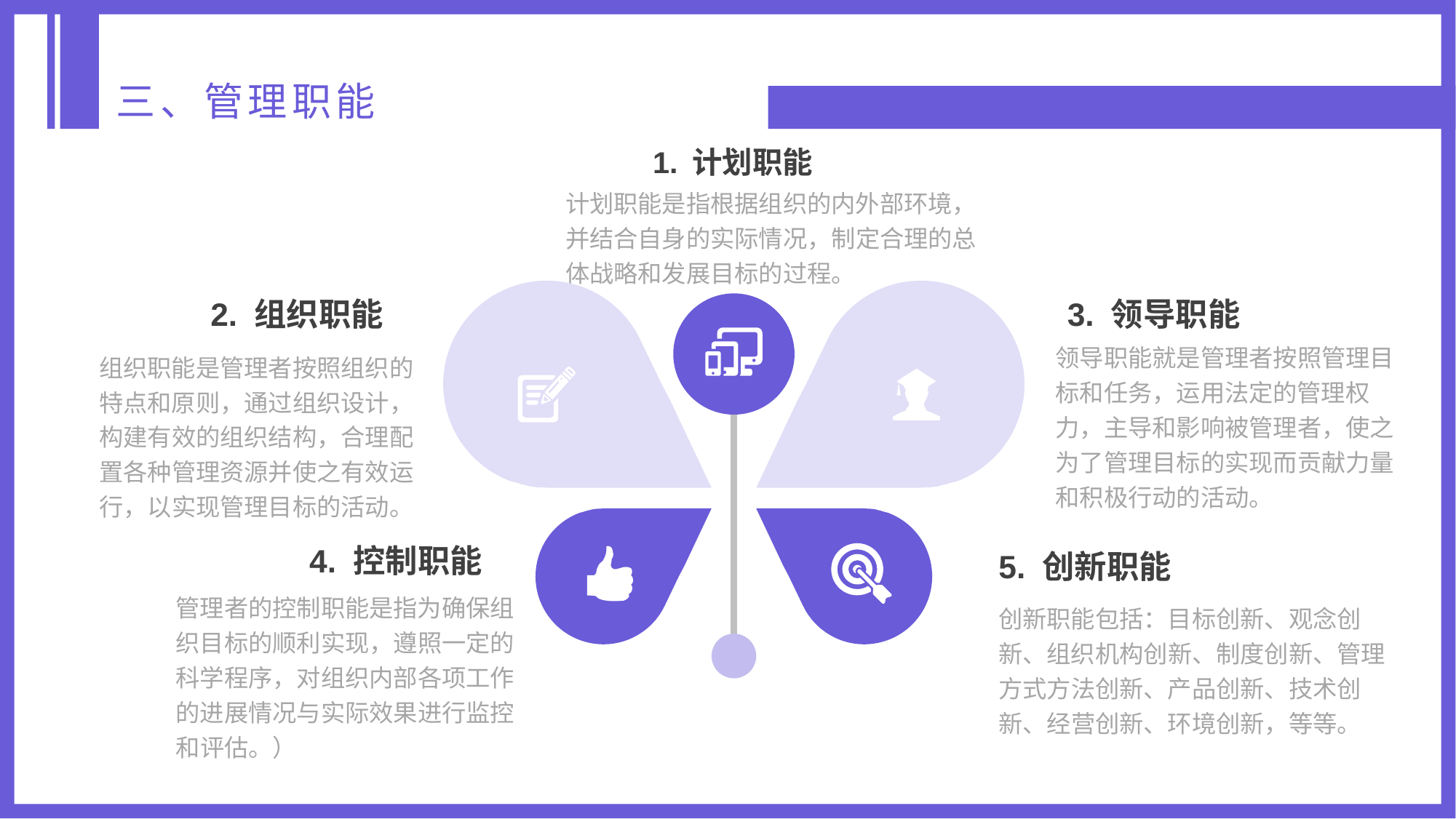

三、管理职能
1. 计划职能
计划职能是指根据组织的内外部环境，并结合自身的实际情况，制定合理的总体战略和发展目标的过程。

2. 组织职能
组织职能是管理者按照组织的特点和原则，通过组织设计，构建有效的组织结构，合理配置各种管理资源并使之有效运行，以实现管理目标的活动。
3. 领导职能
领导职能就是管理者按照管理目标和任务，运用法定的管理权力，主导和影响被管理者，使之为了管理目标的实现而贡献力量和积极行动的活动。

4. 控制职能
管理者的控制职能是指为确保组织目标的顺利实现，遵照一定的科学程序，对组织内部各项工作的进展情况与实际效果进行监控和评估。）
5. 创新职能
创新职能包括：目标创新、观念创新、组织机构创新、制度创新、管理方式方法创新、产品创新、技术创新、经营创新、环境创新，等等。